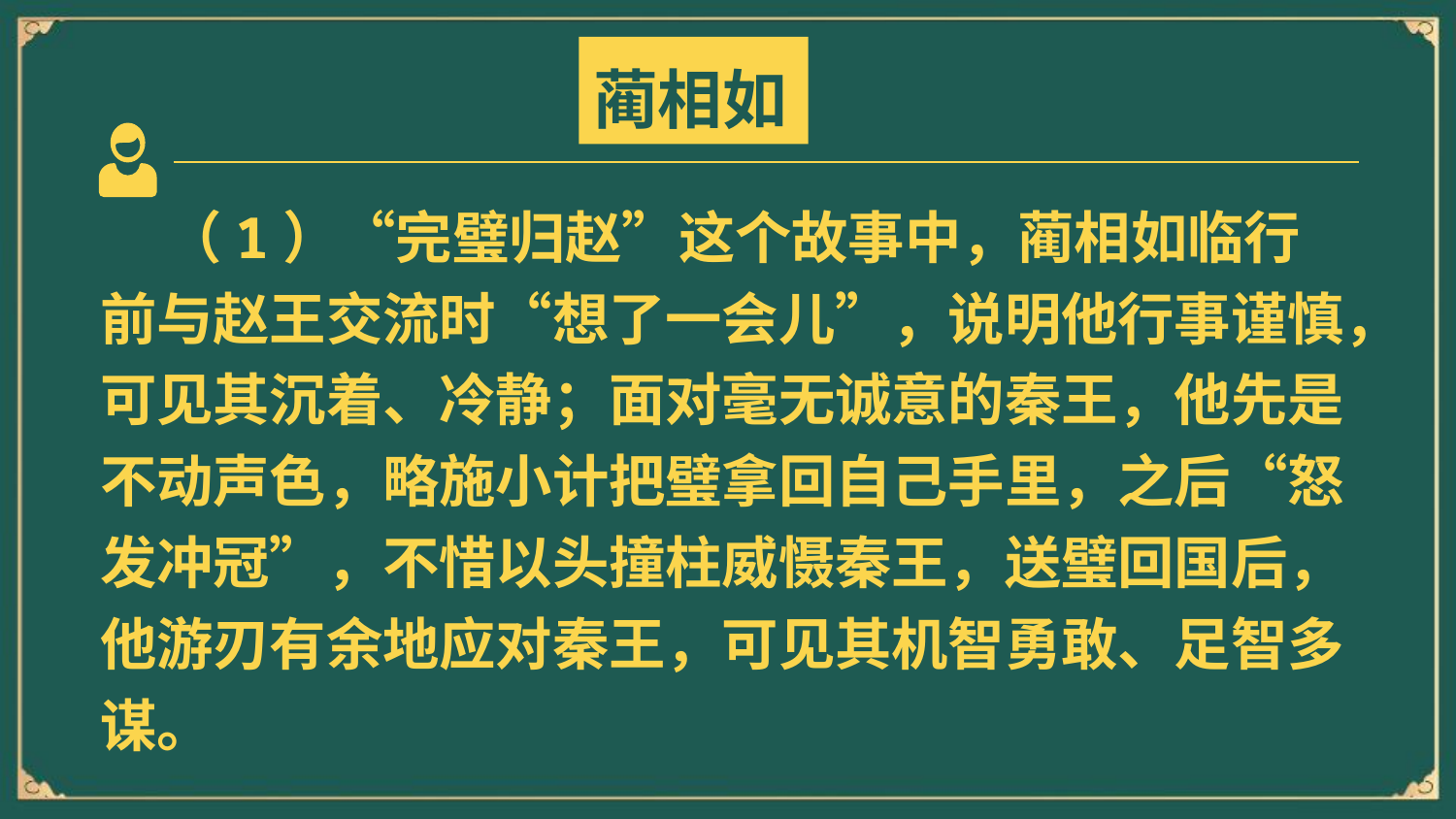

蔺相如

    （1）“完璧归赵”这个故事中，蔺相如临行前与赵王交流时“想了一会儿”，说明他行事谨慎，可见其沉着、冷静；面对毫无诚意的秦王，他先是不动声色，略施小计把璧拿回自己手里，之后“怒发冲冠”，不惜以头撞柱威慑秦王，送璧回国后，他游刃有余地应对秦王，可见其机智勇敢、足智多谋。